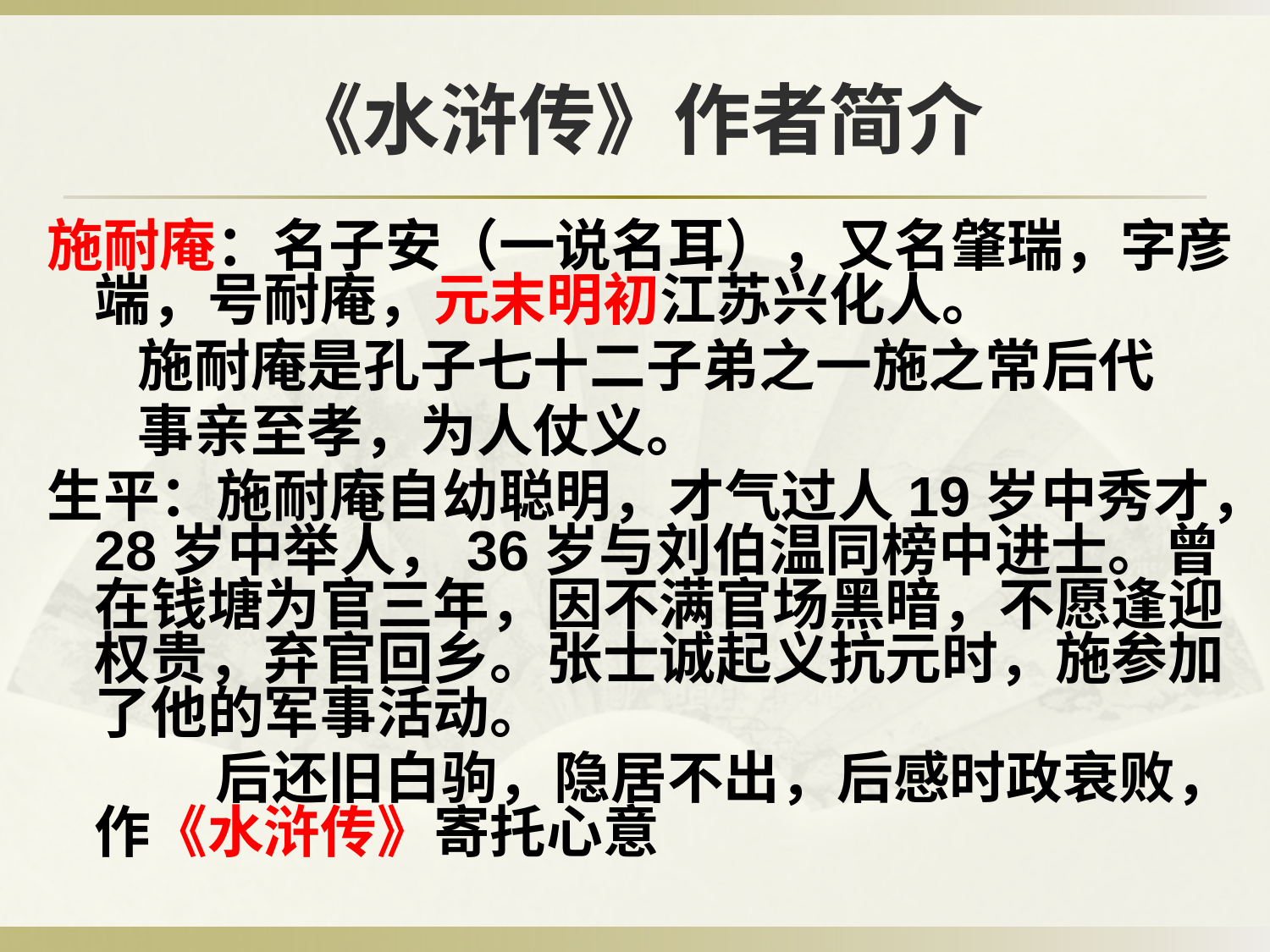

# 《水浒传》作者简介

施耐庵：名子安（一说名耳），又名肇瑞，字彦 端，号耐庵，元末明初江苏兴化人。
      施耐庵是孔子七十二子弟之一施之常后代
      事亲至孝，为人仗义。
生平：施耐庵自幼聪明，才气过人19岁中秀才，28岁中举人，36岁与刘伯温同榜中进士。曾在钱塘为官三年，因不满官场黑暗，不愿逢迎权贵，弃官回乡。张士诚起义抗元时，施参加了他的军事活动。
            后还旧白驹，隐居不出，后感时政衰败，作《水浒传》寄托心意